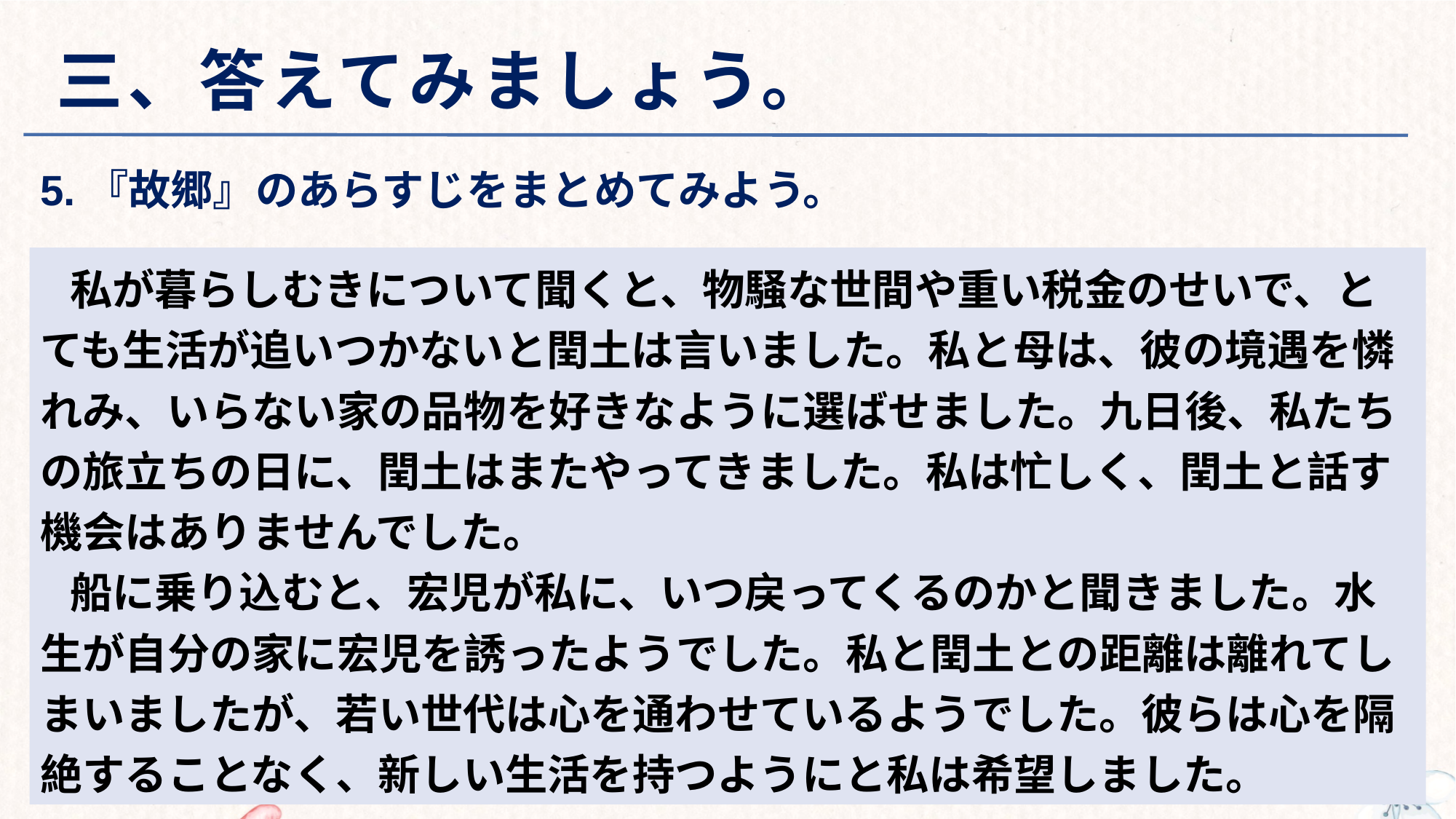

# 三、答えてみましょう。
5.『故郷』のあらすじをまとめてみよう。
  私が暮らしむきについて聞くと、物騒な世間や重い税金のせいで、とても生活が追いつかないと閏土は言いました。私と母は、彼の境遇を憐れみ、いらない家の品物を好きなように選ばせました。九日後、私たちの旅立ちの日に、閏土はまたやってきました。私は忙しく、閏土と話す機会はありませんでした。
  船に乗り込むと、宏児が私に、いつ戻ってくるのかと聞きました。水生が自分の家に宏児を誘ったようでした。私と閏土との距離は離れてしまいましたが、若い世代は心を通わせているようでした。彼らは心を隔絶することなく、新しい生活を持つようにと私は希望しました。